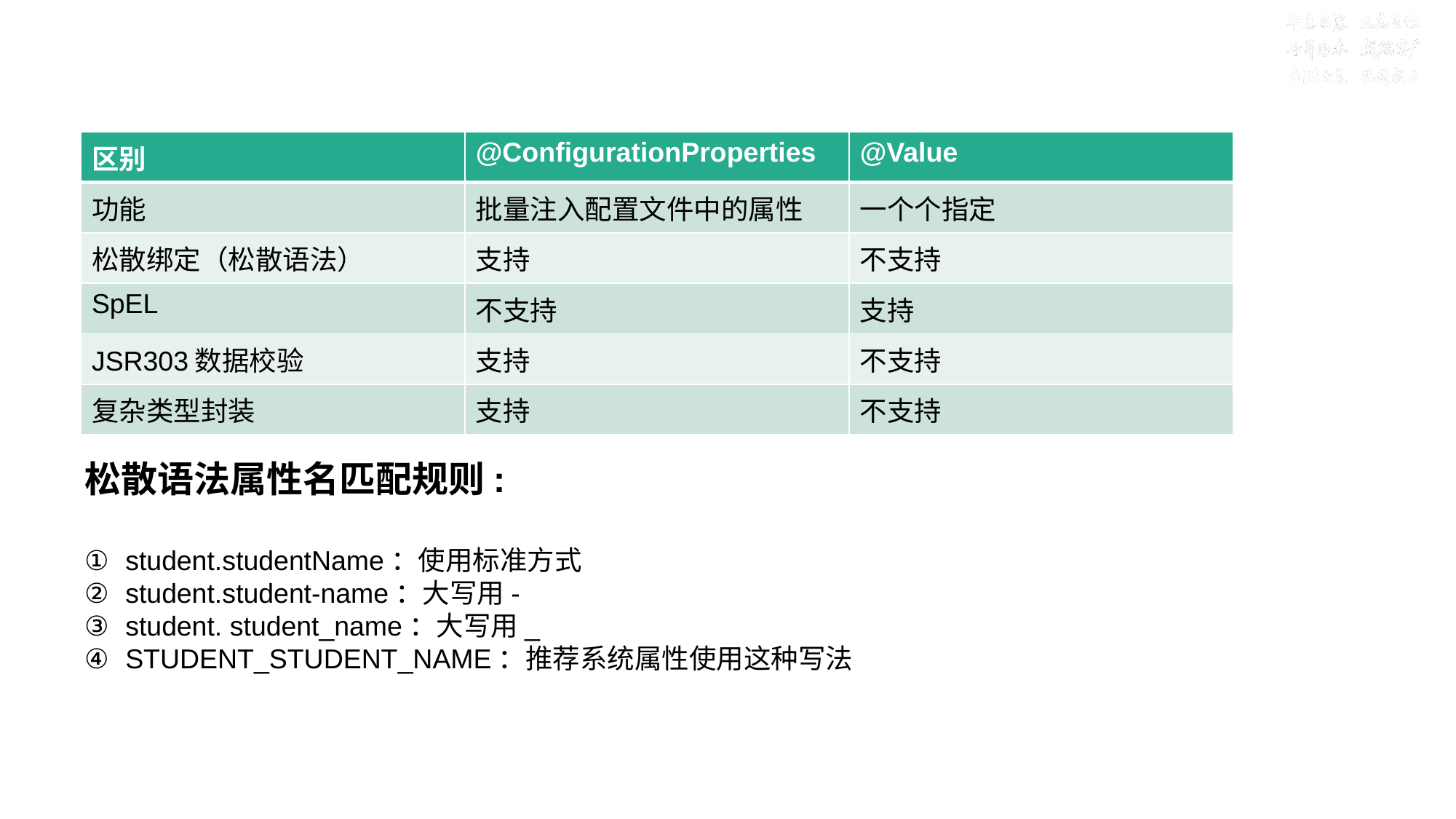

# 目标四:清楚@ConfigurationProperties与@Value区别
| 区别 | @ConfigurationProperties | @Value |
| --- | --- | --- |
| 功能 | 批量注入配置文件中的属性 | 一个个指定 |
| 松散绑定（松散语法） | 支持 | 不支持 |
| SpEL | 不支持 | 支持 |
| JSR303数据校验 | 支持 | 不支持 |
| 复杂类型封装 | 支持 | 不支持 |
松散语法属性名匹配规则:

student.studentName：使用标准方式
student.student-name：大写用-
student. student_name：大写用_
STUDENT_STUDENT_NAME：推荐系统属性使用这种写法

26